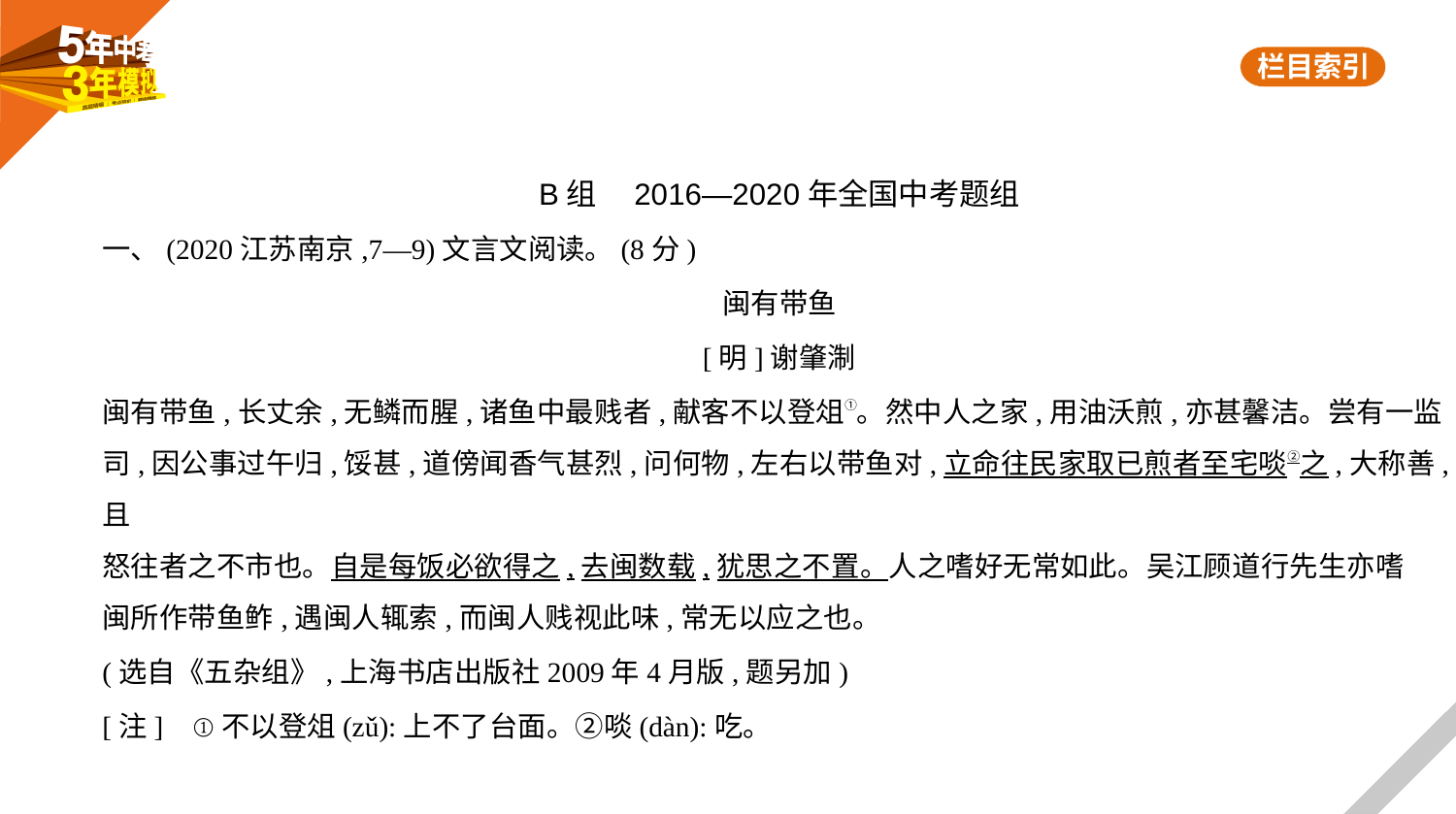

B组　2016—2020年全国中考题组
一、(2020江苏南京,7—9)文言文阅读。(8分)
闽有带鱼
[明]谢肇淛
闽有带鱼,长丈余,无鳞而腥,诸鱼中最贱者,献客不以登俎①。然中人之家,用油沃煎,亦甚馨洁。尝有一监
司,因公事过午归,馁甚,道傍闻香气甚烈,问何物,左右以带鱼对,立命往民家取已煎者至宅啖②之,大称善,且
怒往者之不市也。自是每饭必欲得之,去闽数载,犹思之不置。人之嗜好无常如此。吴江顾道行先生亦嗜
闽所作带鱼鲊,遇闽人辄索,而闽人贱视此味,常无以应之也。
(选自《五杂组》,上海书店出版社2009年4月版,题另加)
[注]    ①不以登俎(zǔ):上不了台面。②啖(dàn):吃。